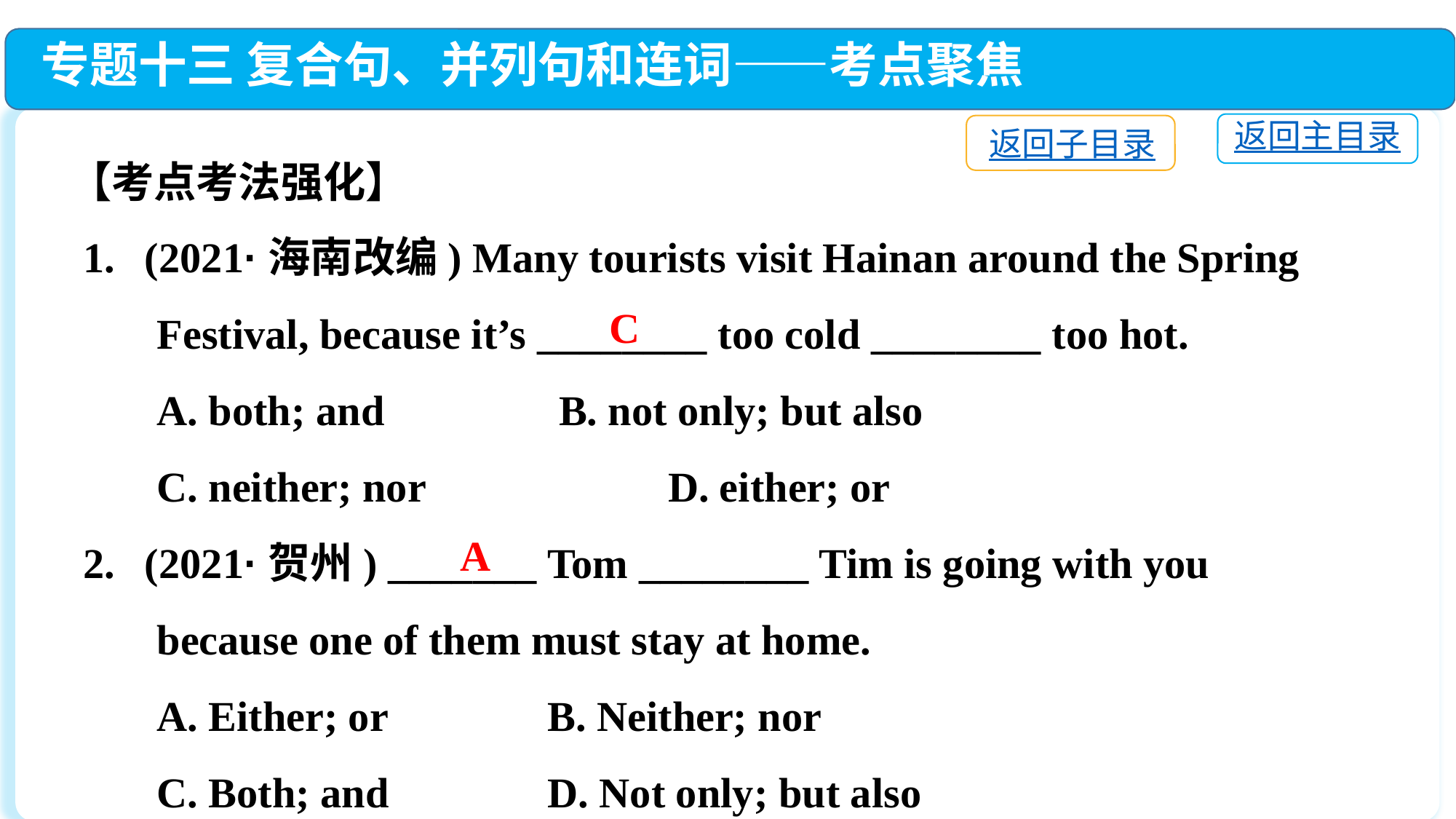

专题十三 复合句、并列句和连词——考点聚焦

返回主目录

返回子目录
【考点考法强化】
(2021·海南改编) Many tourists visit Hainan around the Spring
       Festival, because it’s ________ too cold ________ too hot.
       A. both; and　　	   B. not only; but also
       C. neither; nor　　	   D. either; or
(2021·贺州) _______ Tom ________ Tim is going with you
       because one of them must stay at home.
       A. Either; or	             B. Neither; nor
       C. Both; and	             D. Not only; but also
C
A